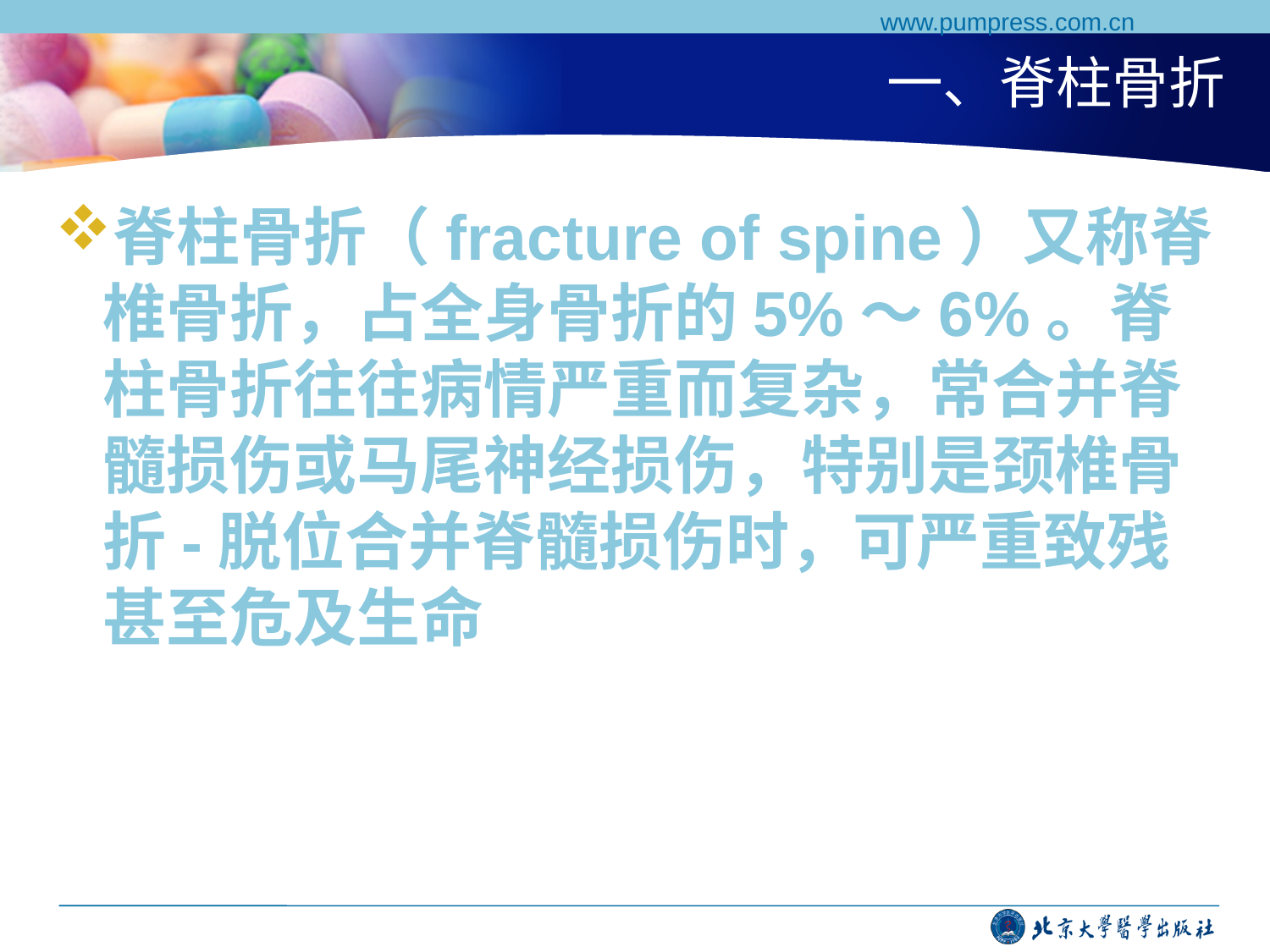

www.pumpress.com.cn
# 一、脊柱骨折
脊柱骨折（fracture of spine）又称脊椎骨折，占全身骨折的5%～6%。脊柱骨折往往病情严重而复杂，常合并脊髓损伤或马尾神经损伤，特别是颈椎骨折-脱位合并脊髓损伤时，可严重致残甚至危及生命